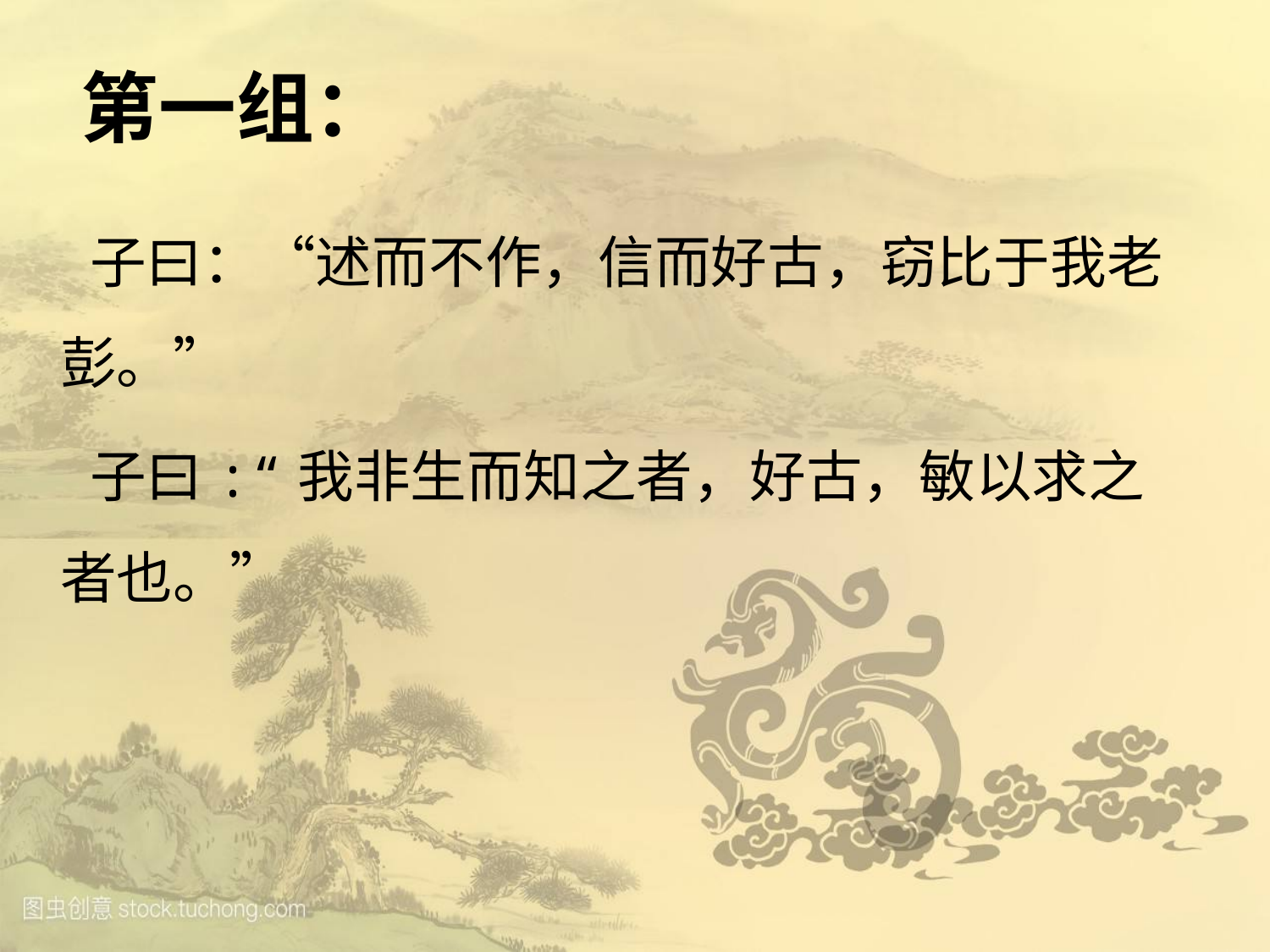

第一组：
#
     子曰：“述而不作，信而好古，窃比于我老彭。”
     子曰:“我非生而知之者，好古，敏以求之者也。”